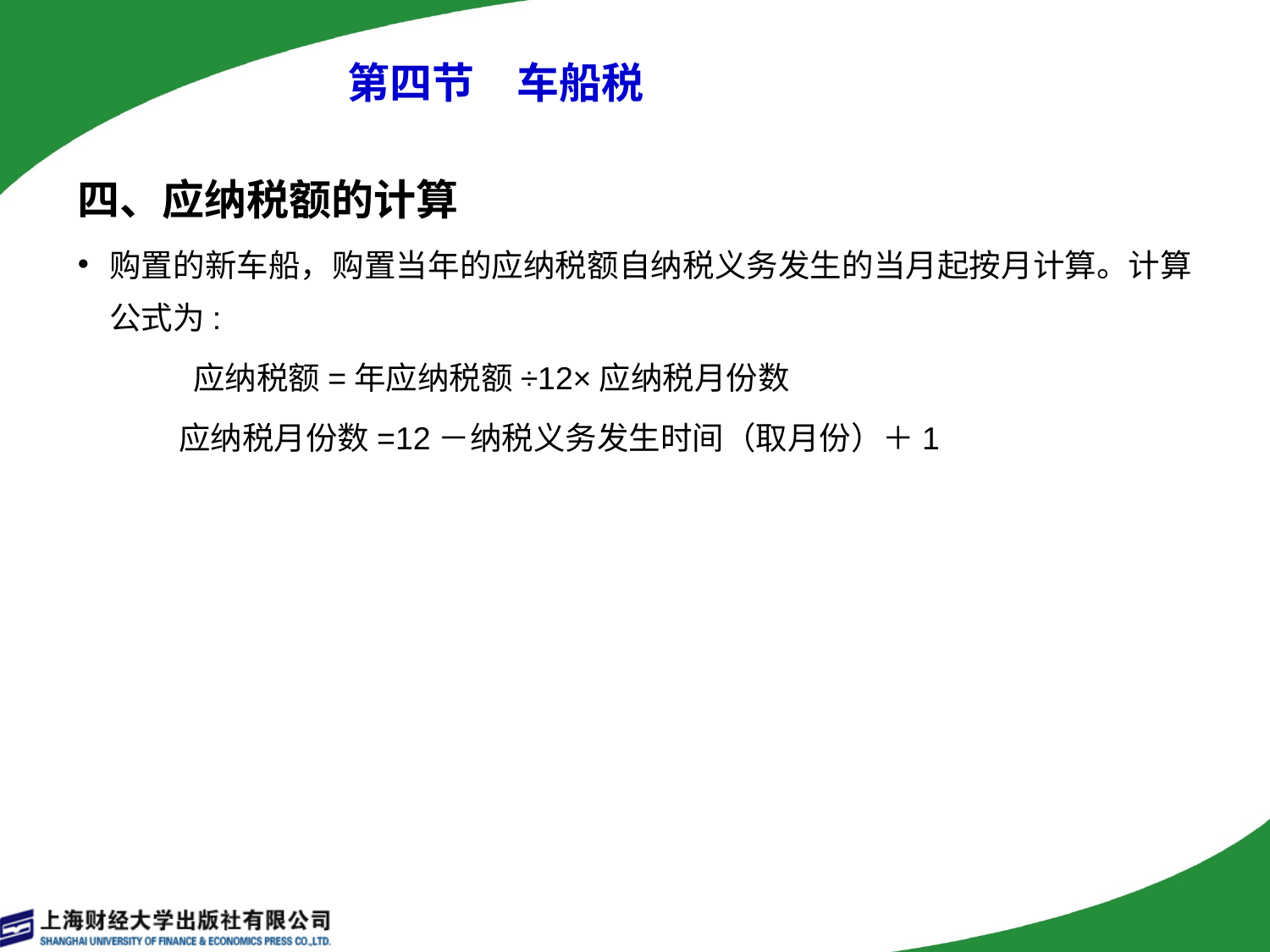

# 第四节　车船税
四、应纳税额的计算
购置的新车船，购置当年的应纳税额自纳税义务发生的当月起按月计算。计算公式为:
               应纳税额=年应纳税额÷12×应纳税月份数
             应纳税月份数=12－纳税义务发生时间（取月份）＋1